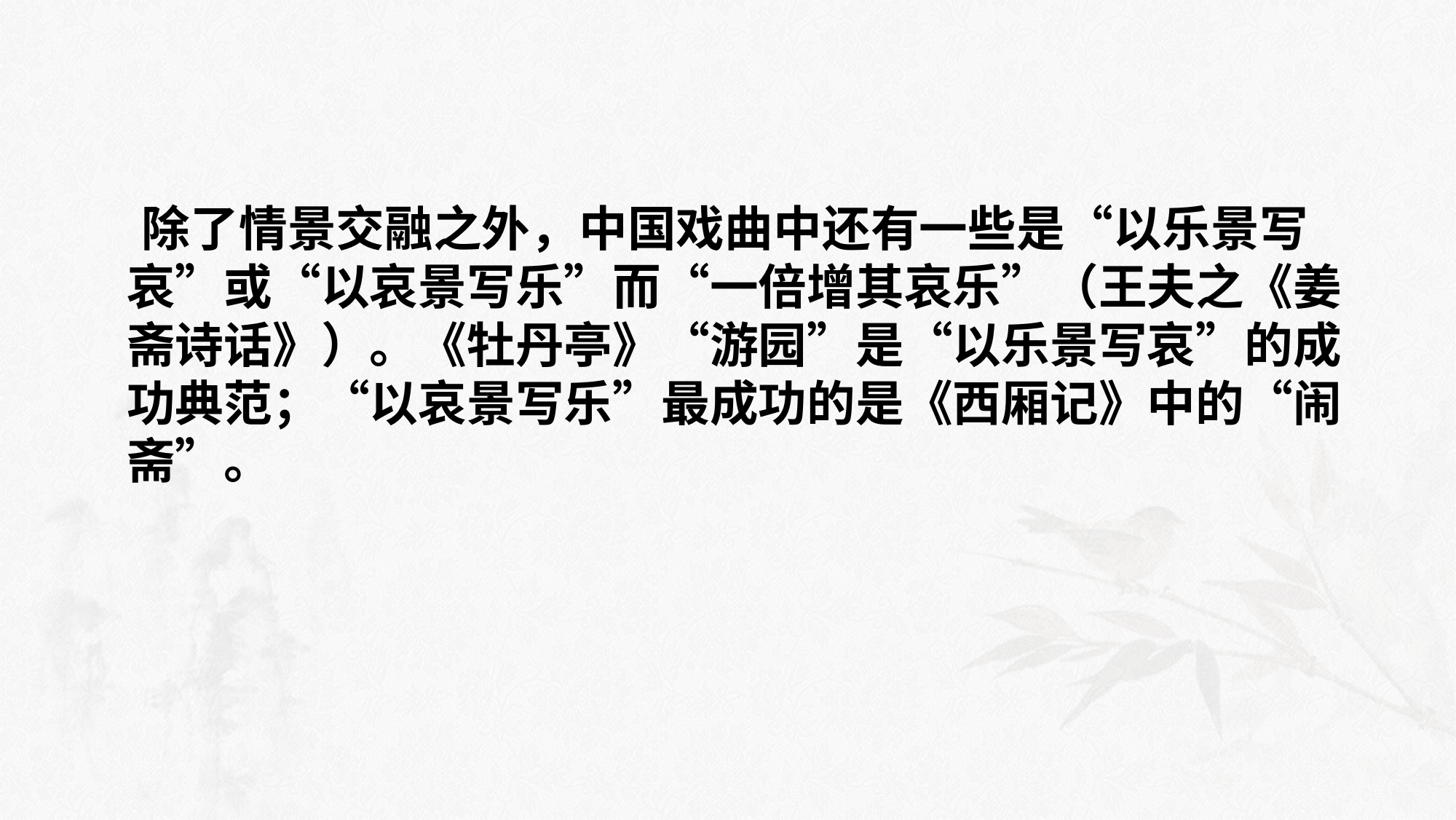

#
    除了情景交融之外，中国戏曲中还有一些是“以乐景写哀”或“以哀景写乐”而“一倍增其哀乐”（王夫之《姜斋诗话》）。《牡丹亭》“游园”是“以乐景写哀”的成功典范；“以哀景写乐”最成功的是《西厢记》中的“闹斋”。